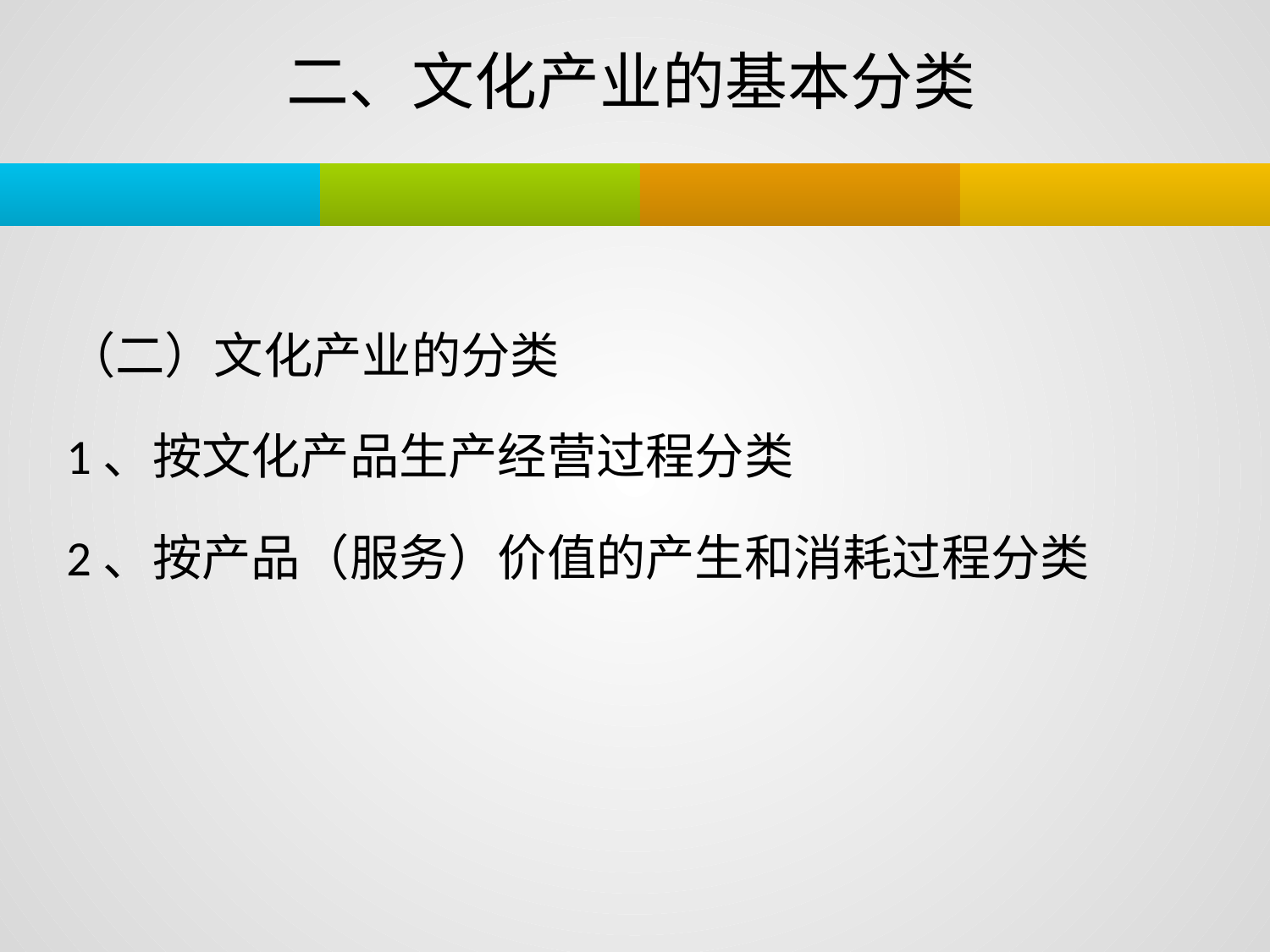

# 二、文化产业的基本分类

（二）文化产业的分类
1、按文化产品生产经营过程分类
2、按产品（服务）价值的产生和消耗过程分类